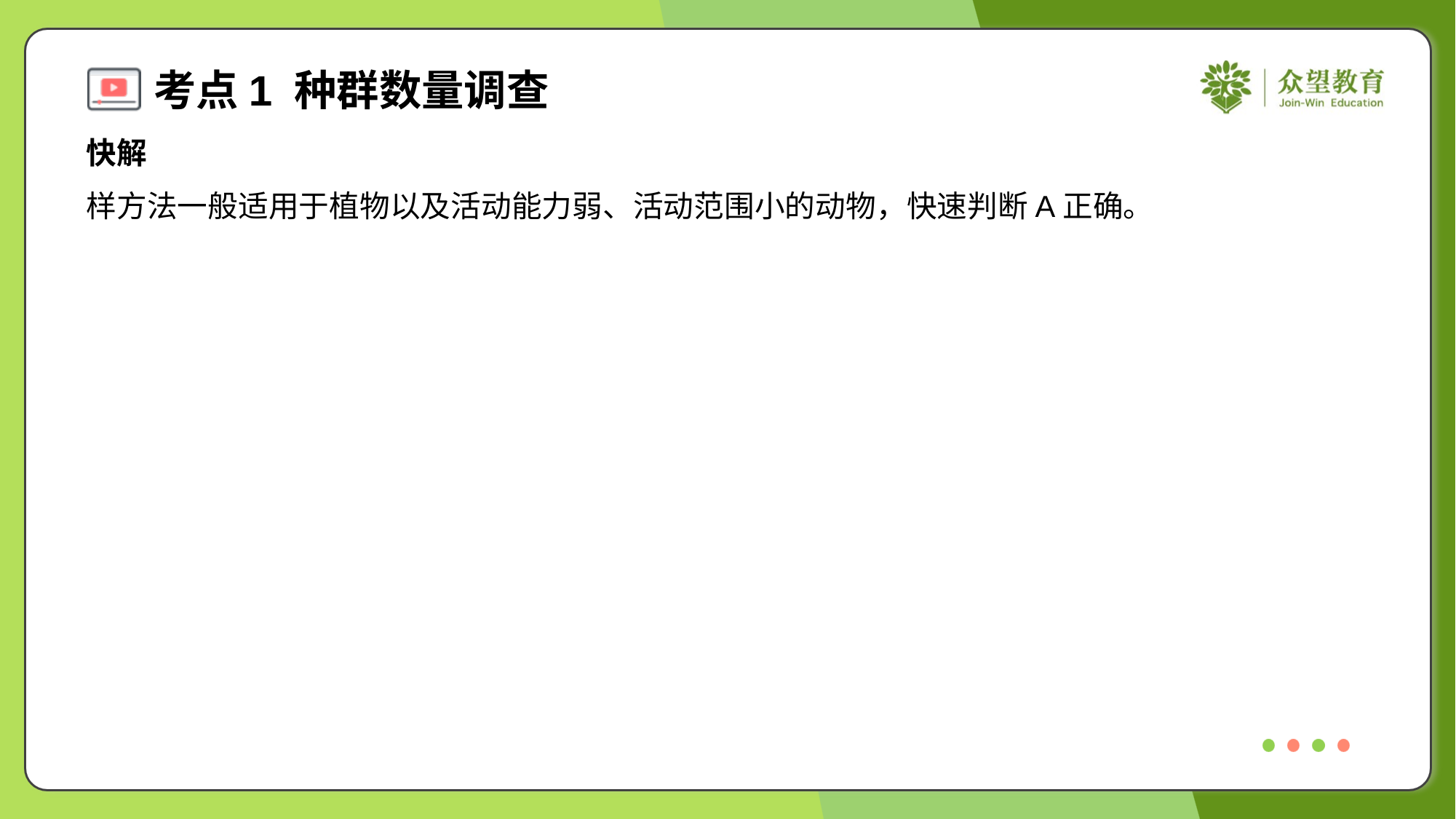

快解
样方法一般适用于植物以及活动能力弱、活动范围小的动物，快速判断A正确。